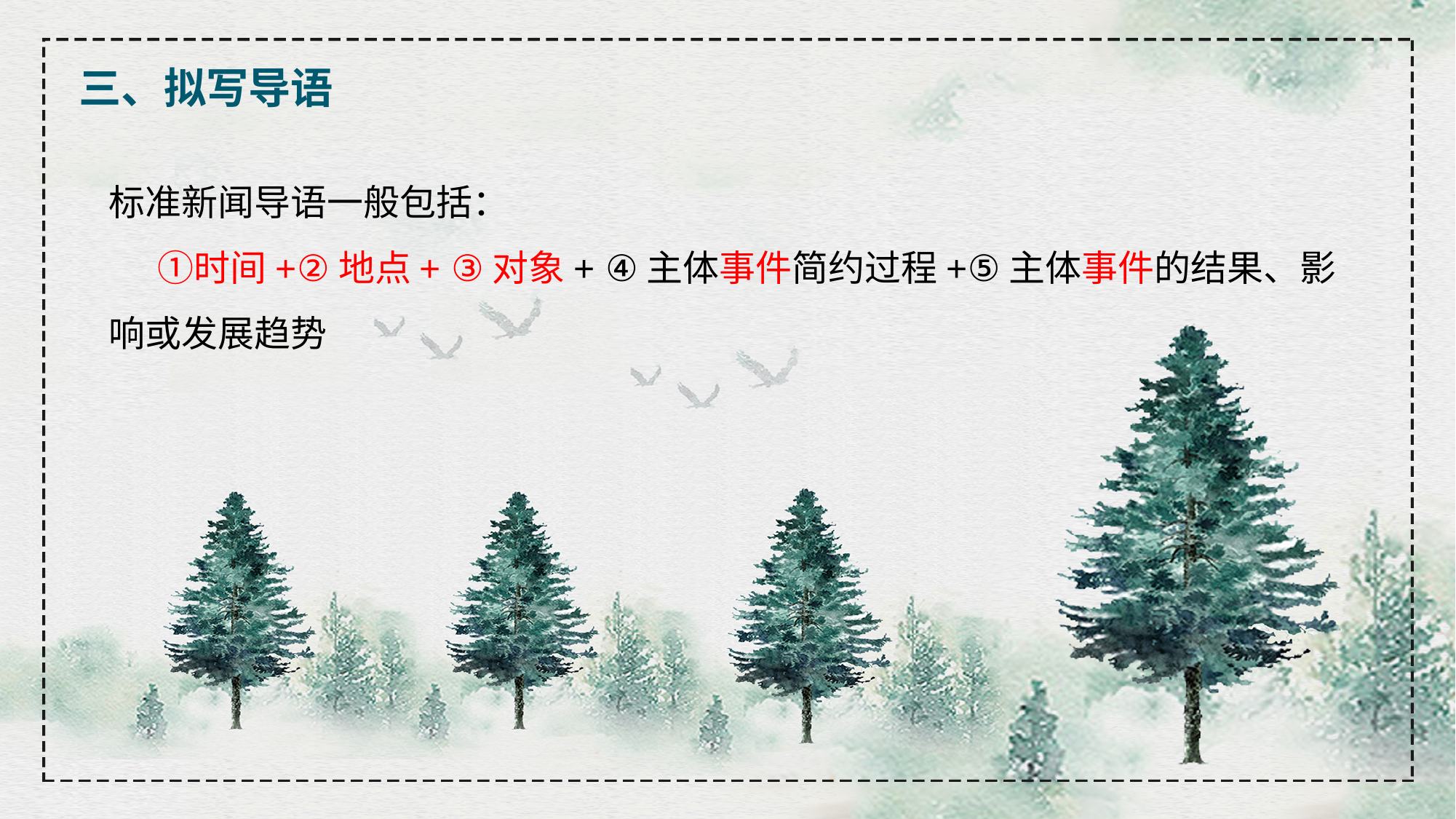

三、拟写导语
标准新闻导语一般包括：
      ①时间+②地点+ ③对象+ ④主体事件简约过程+⑤主体事件的结果、影响或发展趋势